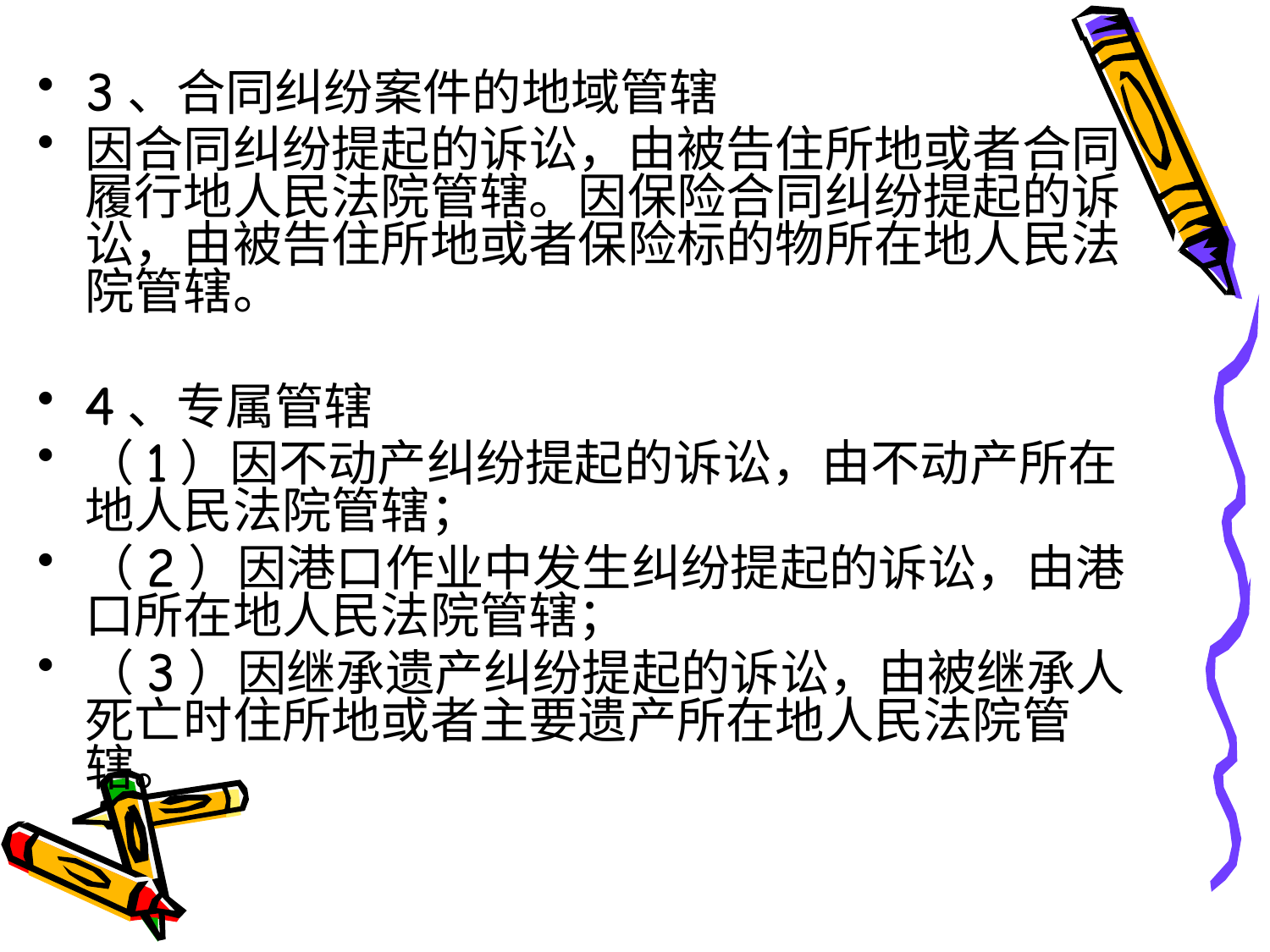

3、合同纠纷案件的地域管辖
因合同纠纷提起的诉讼，由被告住所地或者合同履行地人民法院管辖。因保险合同纠纷提起的诉讼，由被告住所地或者保险标的物所在地人民法院管辖。

4、专属管辖
（1）因不动产纠纷提起的诉讼，由不动产所在地人民法院管辖；
（2）因港口作业中发生纠纷提起的诉讼，由港口所在地人民法院管辖；
（3）因继承遗产纠纷提起的诉讼，由被继承人死亡时住所地或者主要遗产所在地人民法院管辖。